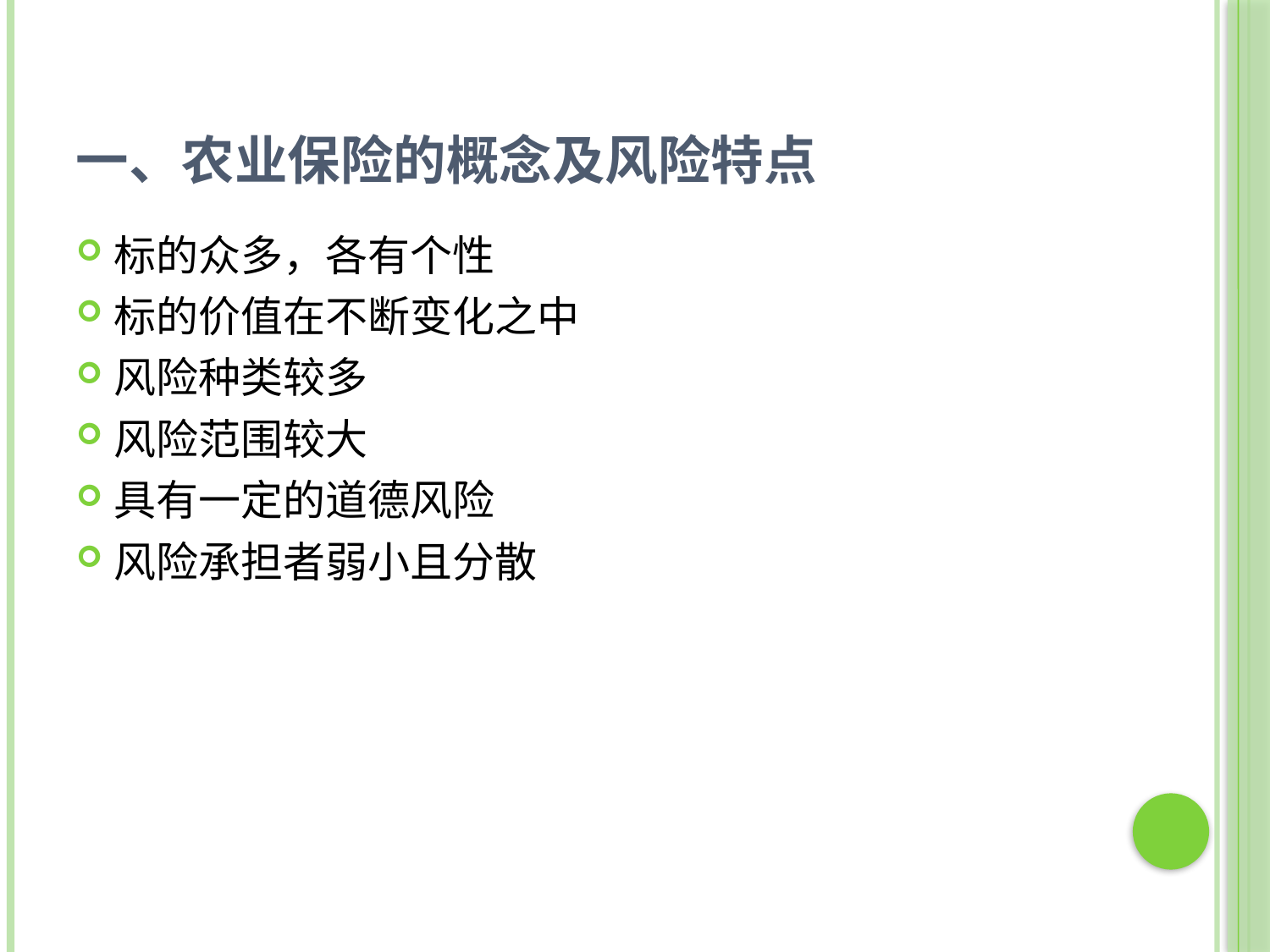

# 一、农业保险的概念及风险特点
标的众多，各有个性
标的价值在不断变化之中
风险种类较多
风险范围较大
具有一定的道德风险
风险承担者弱小且分散